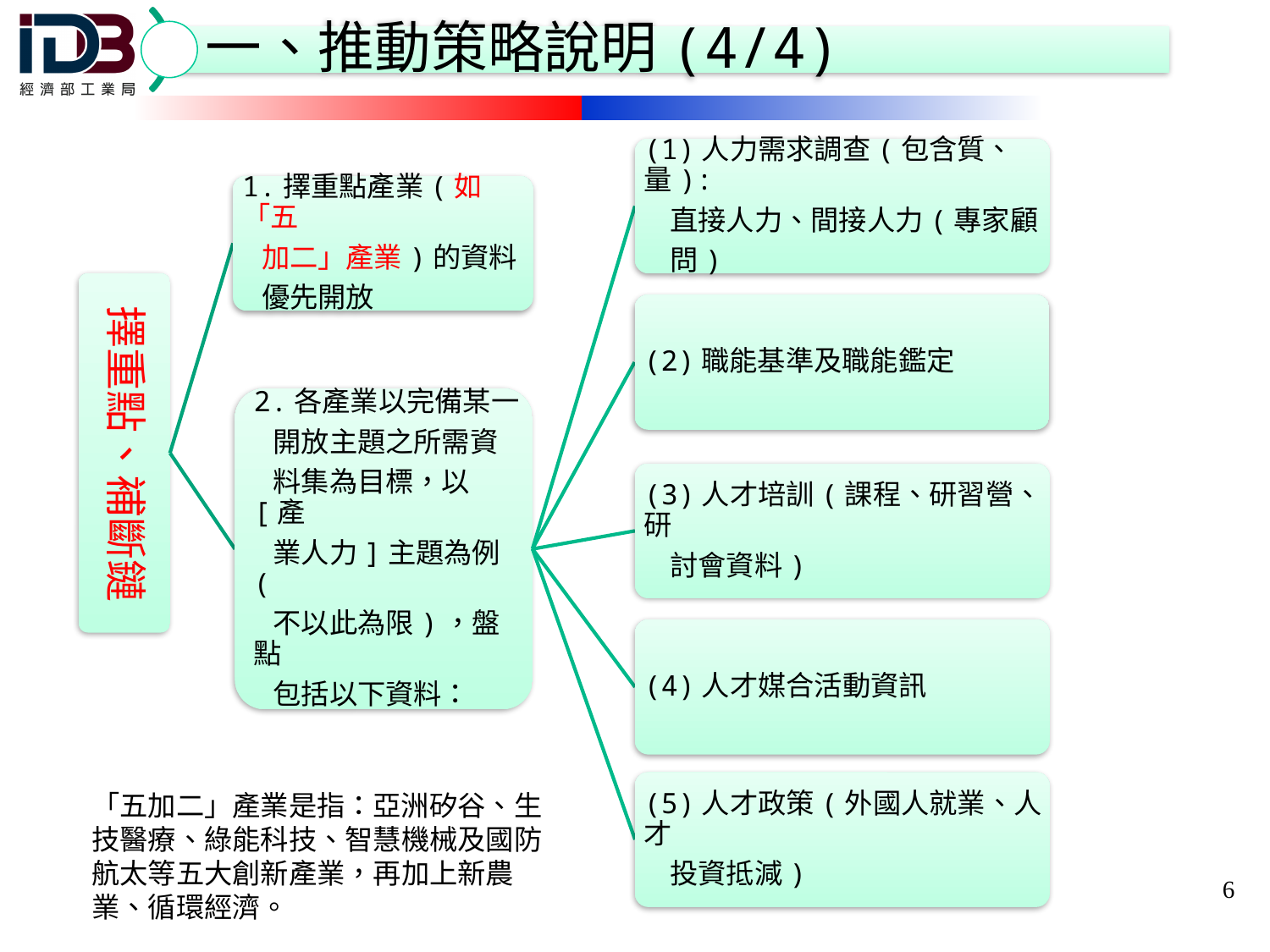

一、推動策略說明(4/4)
擇重點、補斷鏈

1.擇重點產業(如「五
  加二」產業)的資料
  優先開放

2.各產業以完備某一
  開放主題之所需資
  料集為目標，以[產
  業人力]主題為例(
  不以此為限)，盤點
  包括以下資料：

(1)人力需求調查(包含質、量):
   直接人力、間接人力(專家顧
   問)

(2)職能基準及職能鑑定

(3)人才培訓(課程、研習營、研
   討會資料)

(4)人才媒合活動資訊

(5)人才政策(外國人就業、人才
   投資抵減)
「五加二」產業是指：亞洲矽谷、生技醫療、綠能科技、智慧機械及國防航太等五大創新產業，再加上新農業、循環經濟。
6